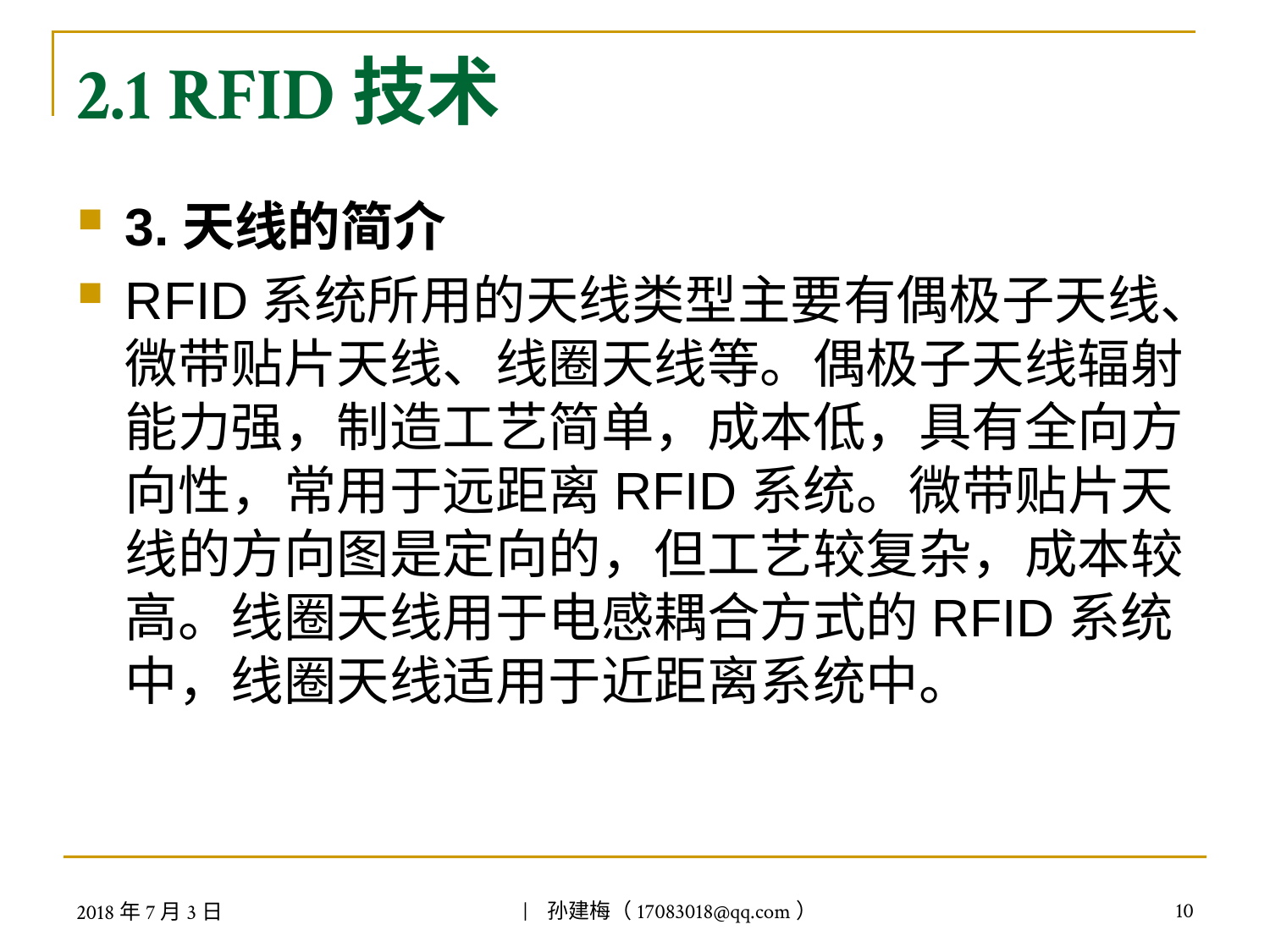

# 2.1 RFID技术
3.天线的简介
RFID系统所用的天线类型主要有偶极子天线、微带贴片天线、线圈天线等。偶极子天线辐射能力强，制造工艺简单，成本低，具有全向方向性，常用于远距离RFID系统。微带贴片天线的方向图是定向的，但工艺较复杂，成本较高。线圈天线用于电感耦合方式的RFID系统中，线圈天线适用于近距离系统中。
|   孙建梅（17083018@qq.com）
2018年7月3日
10